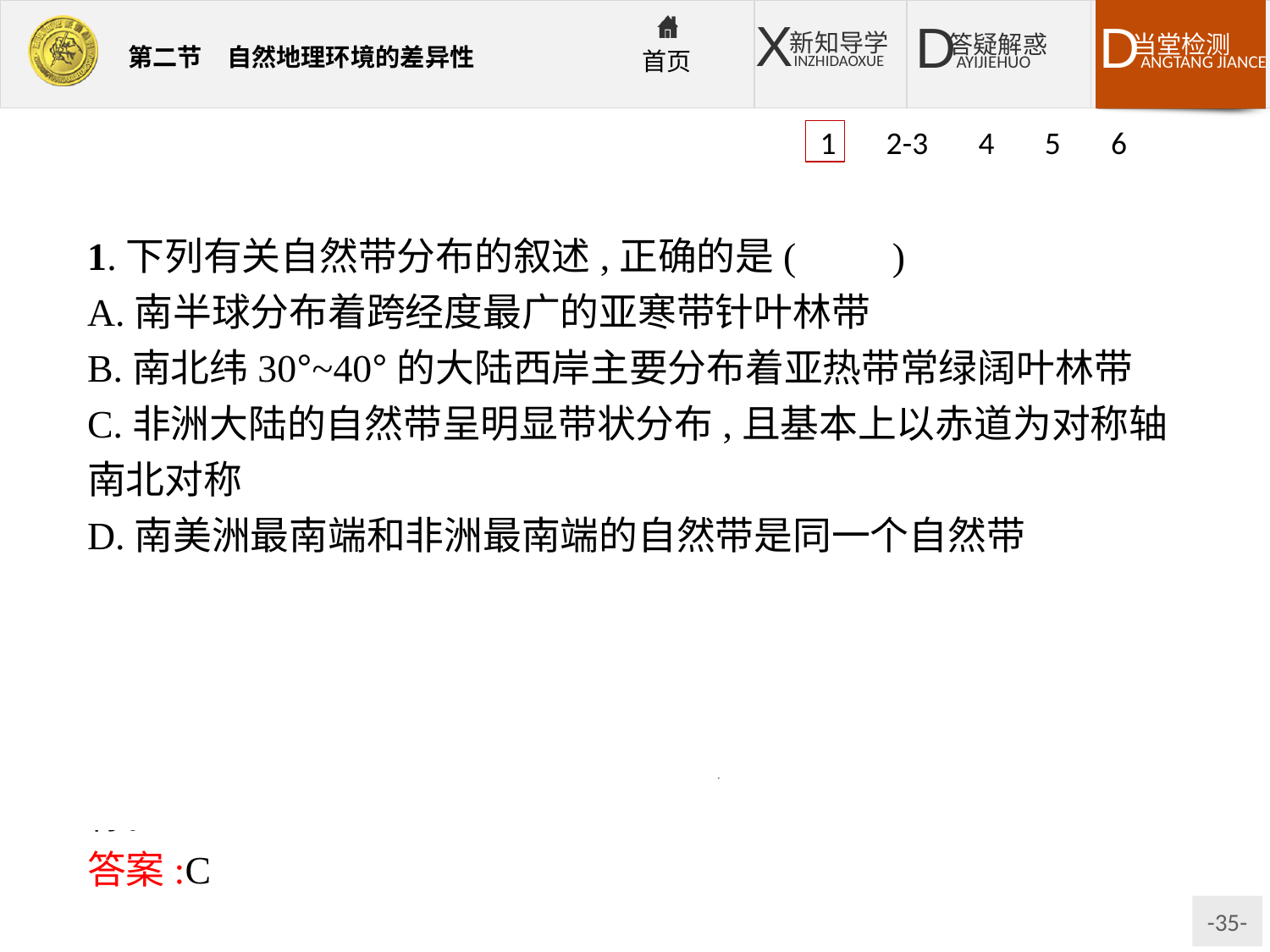

1       2-3       4       5       6

1.下列有关自然带分布的叙述,正确的是(　　)
A.南半球分布着跨经度最广的亚寒带针叶林带
B.南北纬30°~40°的大陆西岸主要分布着亚热带常绿阔叶林带
C.非洲大陆的自然带呈明显带状分布,且基本上以赤道为对称轴南北对称
D.南美洲最南端和非洲最南端的自然带是同一个自然带
解析:亚寒带在南半球缺失;南北纬30°~40°的大陆西岸为地中海气候,对应的自然带为亚热带常绿硬叶林带;南美洲最南端为温带,非洲最南端为亚热带,自然带不同。由于赤道穿过非洲大陆中部,故非洲大陆的自然带呈明显带状分布,且以赤道为对称轴南北对称。
答案:C